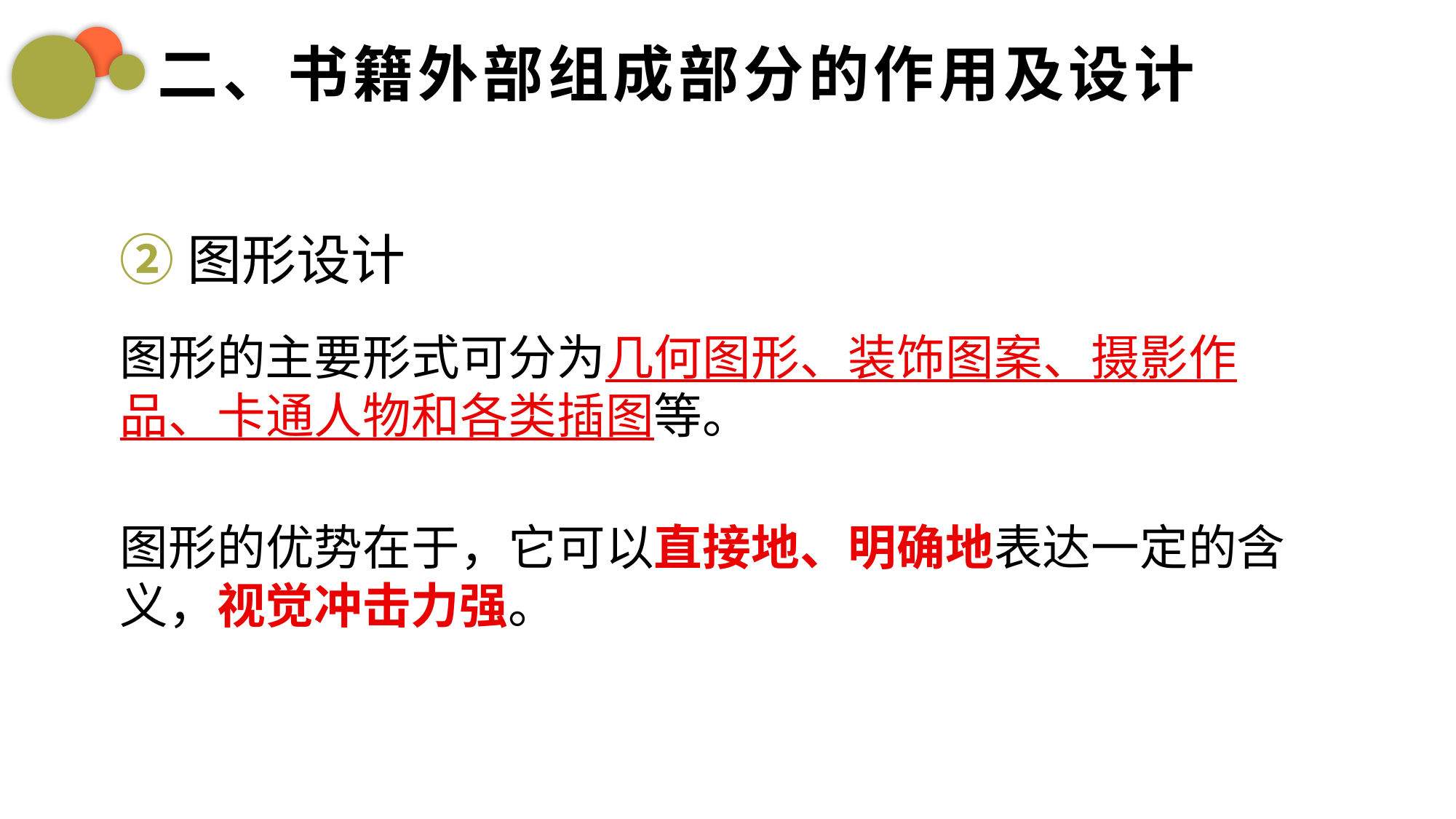

二、书籍外部组成部分的作用及设计
②图形设计
图形的主要形式可分为几何图形、装饰图案、摄影作品、卡通人物和各类插图等。
图形的优势在于，它可以直接地、明确地表达一定的含义，视觉冲击力强。